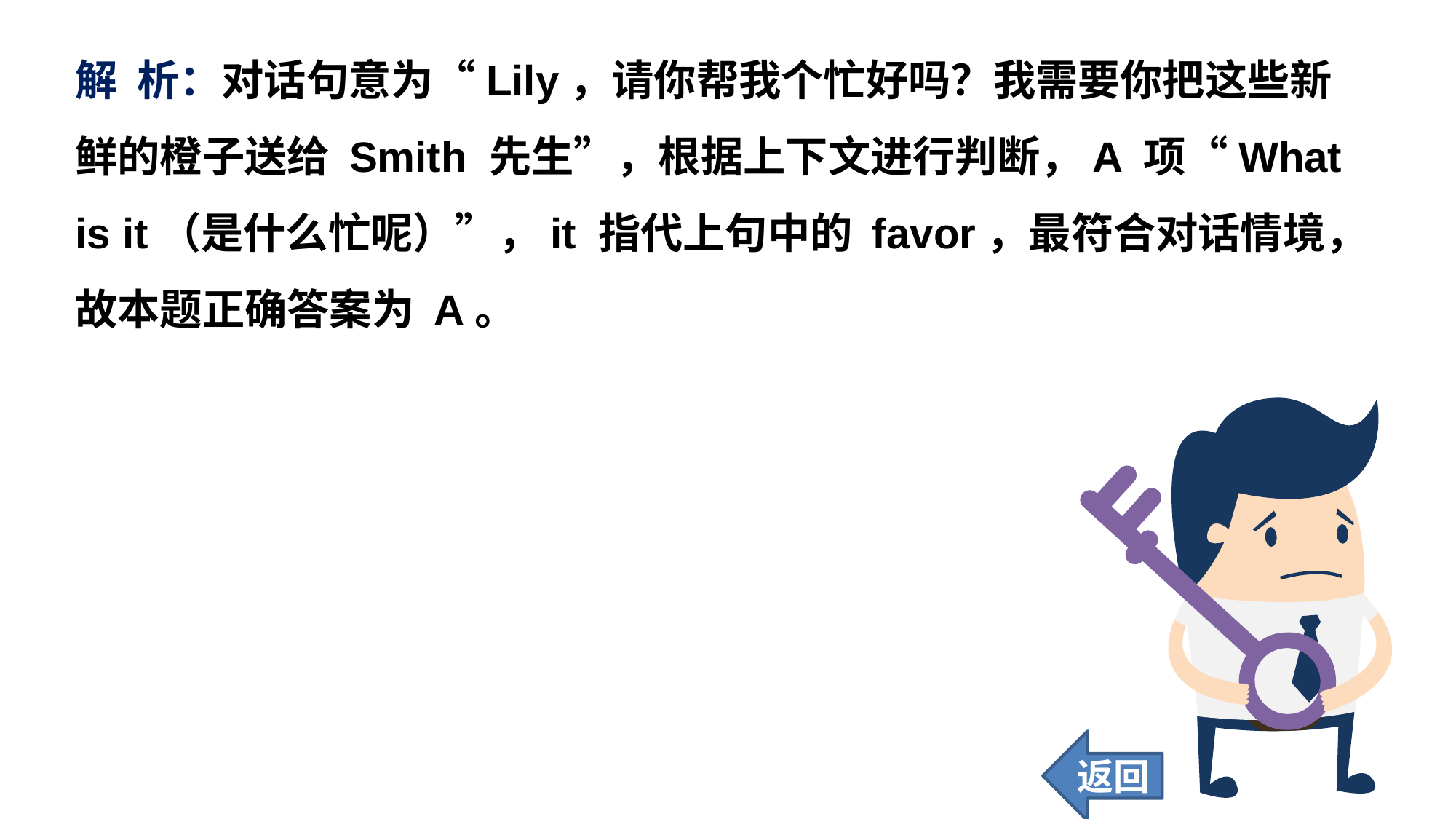

解  析：对话句意为“Lily，请你帮我个忙好吗？我需要你把这些新鲜的橙子送给 Smith 先生”，根据上下文进行判断，A 项“What is it（是什么忙呢）”，it 指代上句中的 favor，最符合对话情境，故本题正确答案为 A。

返回
43